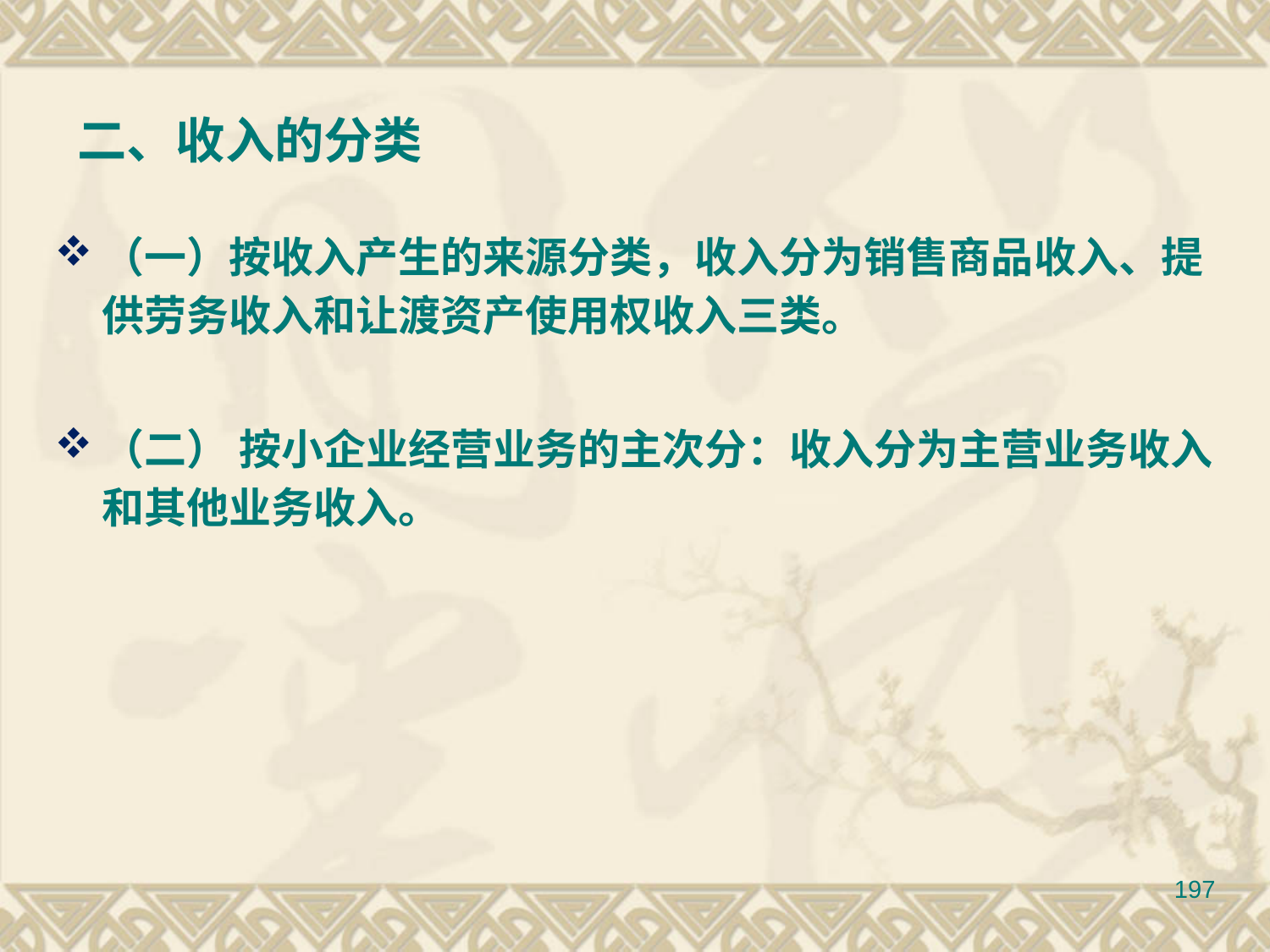

（一）按收入产生的来源分类，收入分为销售商品收入、提供劳务收入和让渡资产使用权收入三类。

（二） 按小企业经营业务的主次分：收入分为主营业务收入和其他业务收入。

二、收入的分类
197